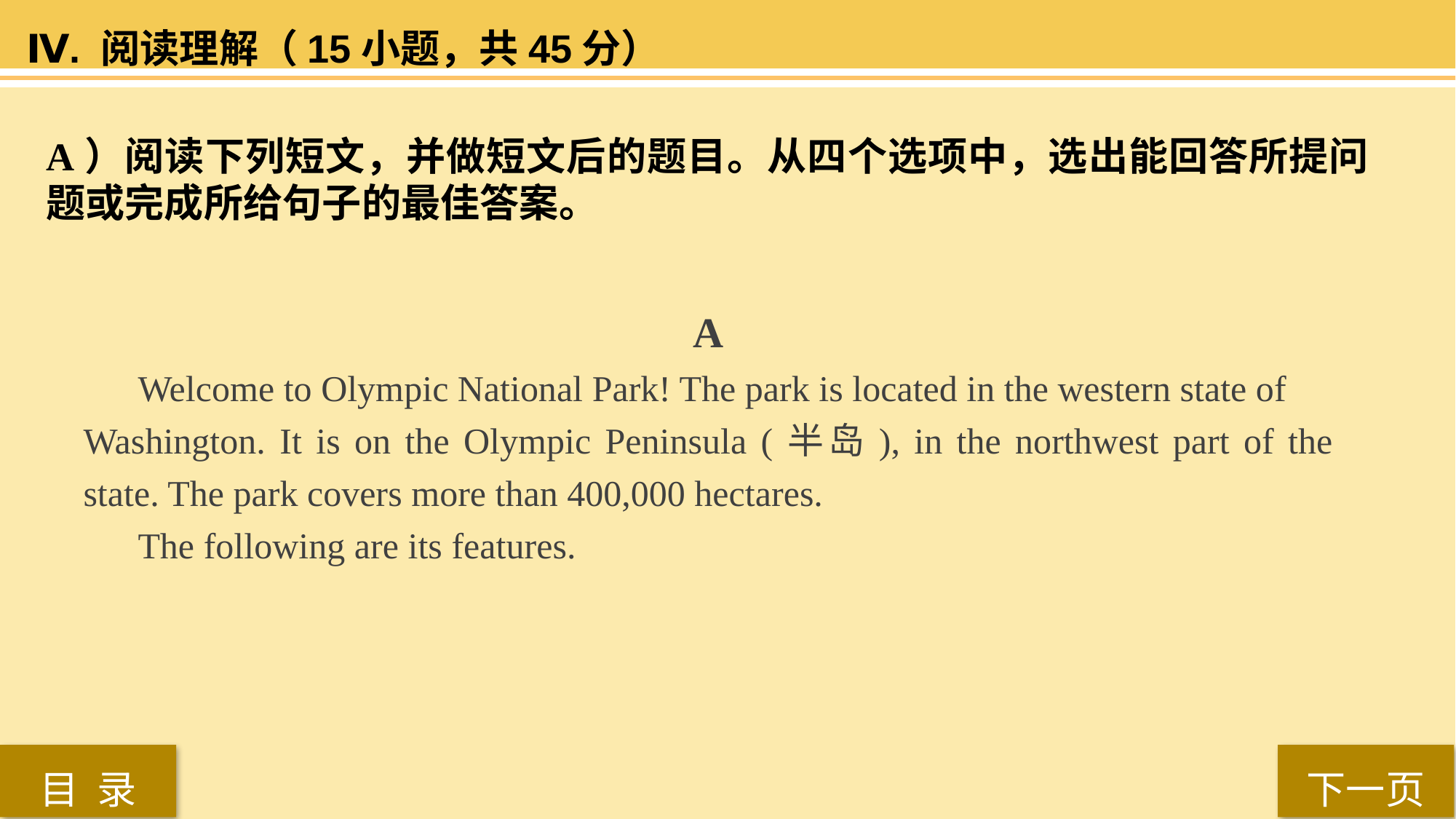

Ⅳ. 阅读理解（15小题，共45分）
A）阅读下列短文，并做短文后的题目。从四个选项中，选出能回答所提问题或完成所给句子的最佳答案。
                                                                   A
      Welcome to Olympic National Park! The park is located in the western state of
Washington. It is on the Olympic Peninsula (半岛), in the northwest part of the state. The park covers more than 400,000 hectares.
The following are its features.